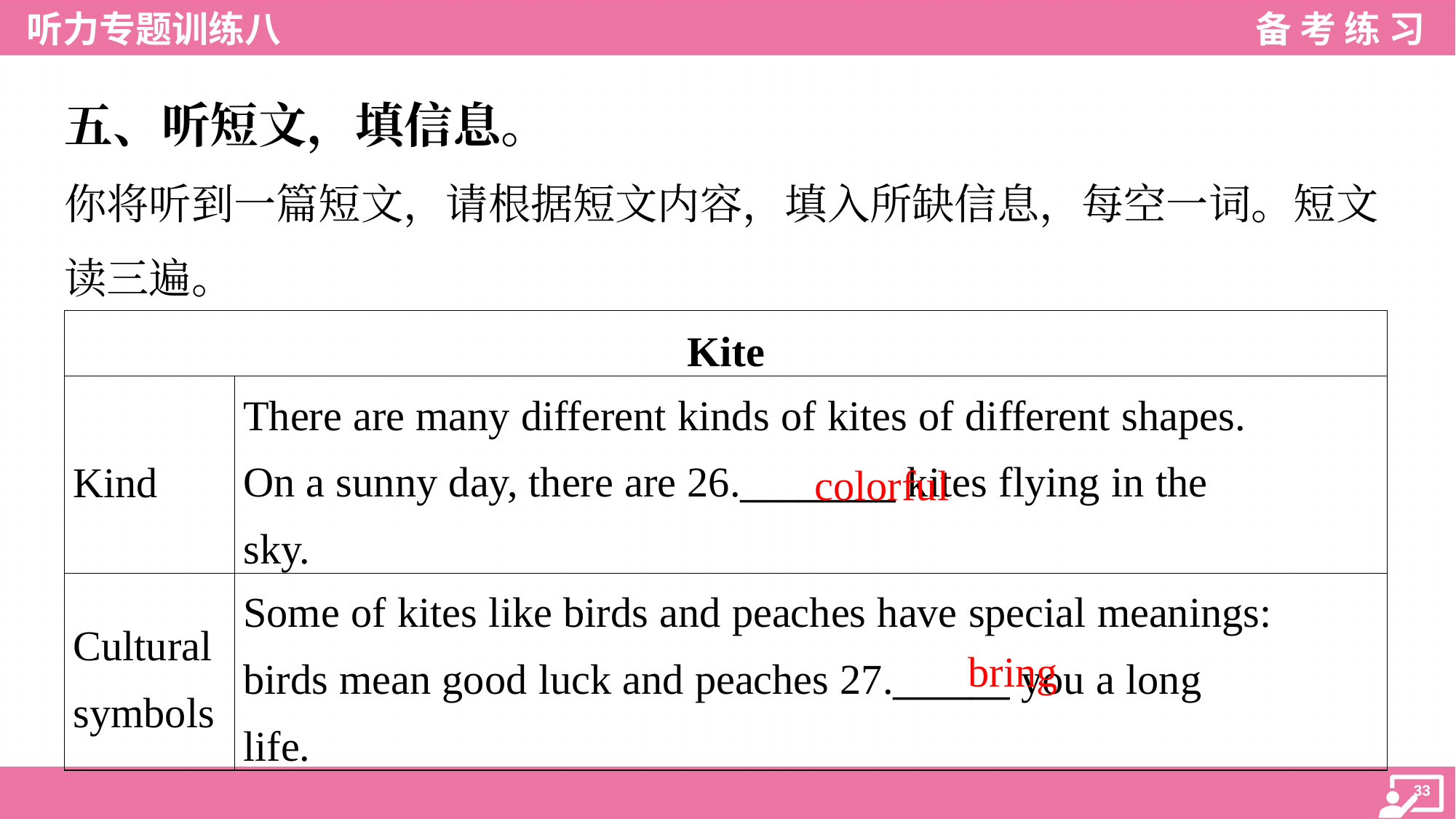

五、听短文，填信息。
你将听到一篇短文，请根据短文内容，填入所缺信息，每空一词。短文
读三遍。
| Kite |  |
| --- | --- |
| Kind | There are many different kinds of kites of different shapes. On a sunny day, there are 26.\_\_\_\_\_\_\_\_ kites flying in the sky. |
| Cultural symbols | Some of kites like birds and peaches have special meanings: birds mean good luck and peaches 27.\_\_\_\_\_\_ you a long life. |
colorful
bring